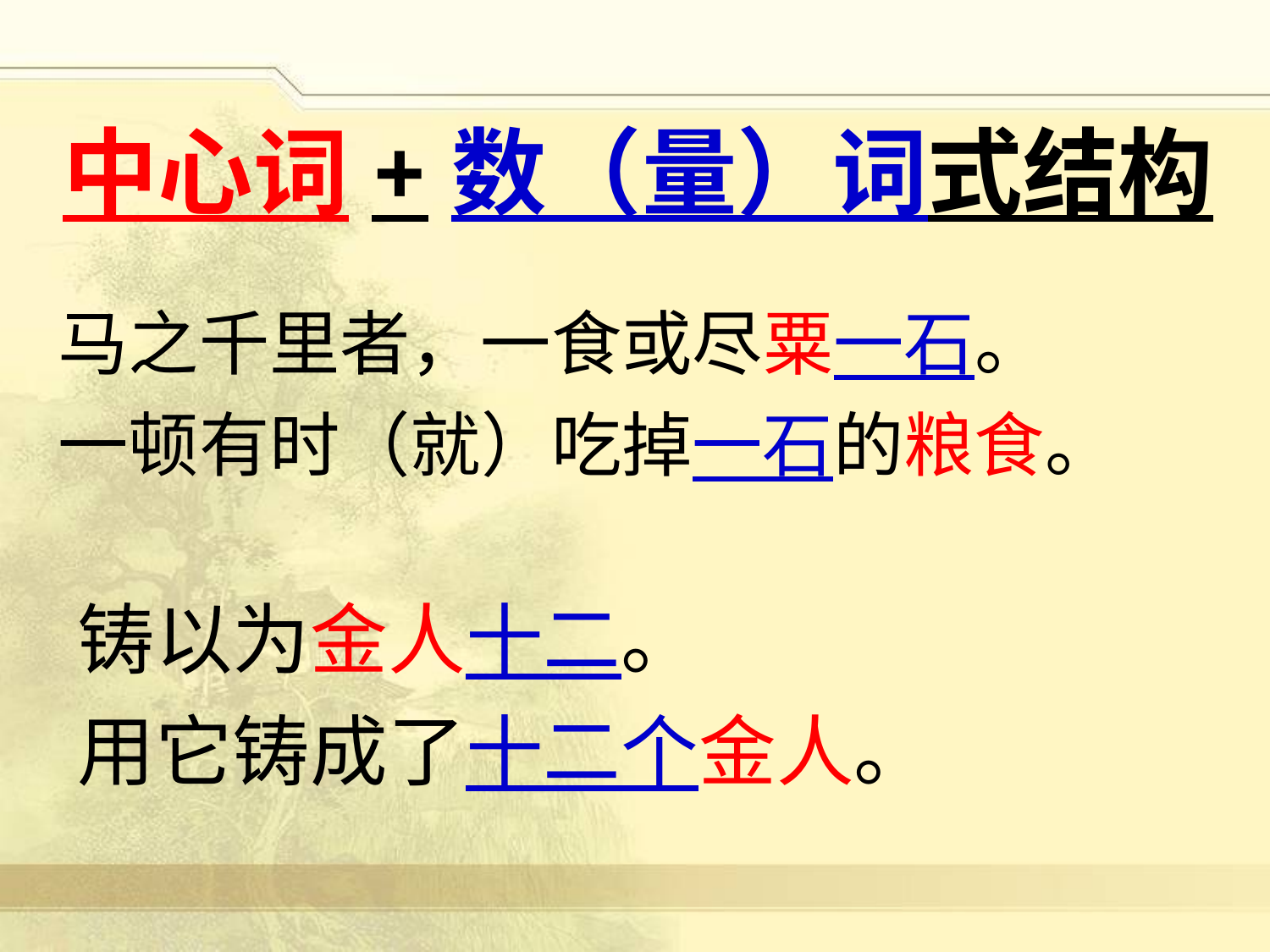

中心词+数（量）词式结构
马之千里者，一食或尽粟一石。
一顿有时（就）吃掉一石的粮食。
铸以为金人十二。
用它铸成了十二个金人。